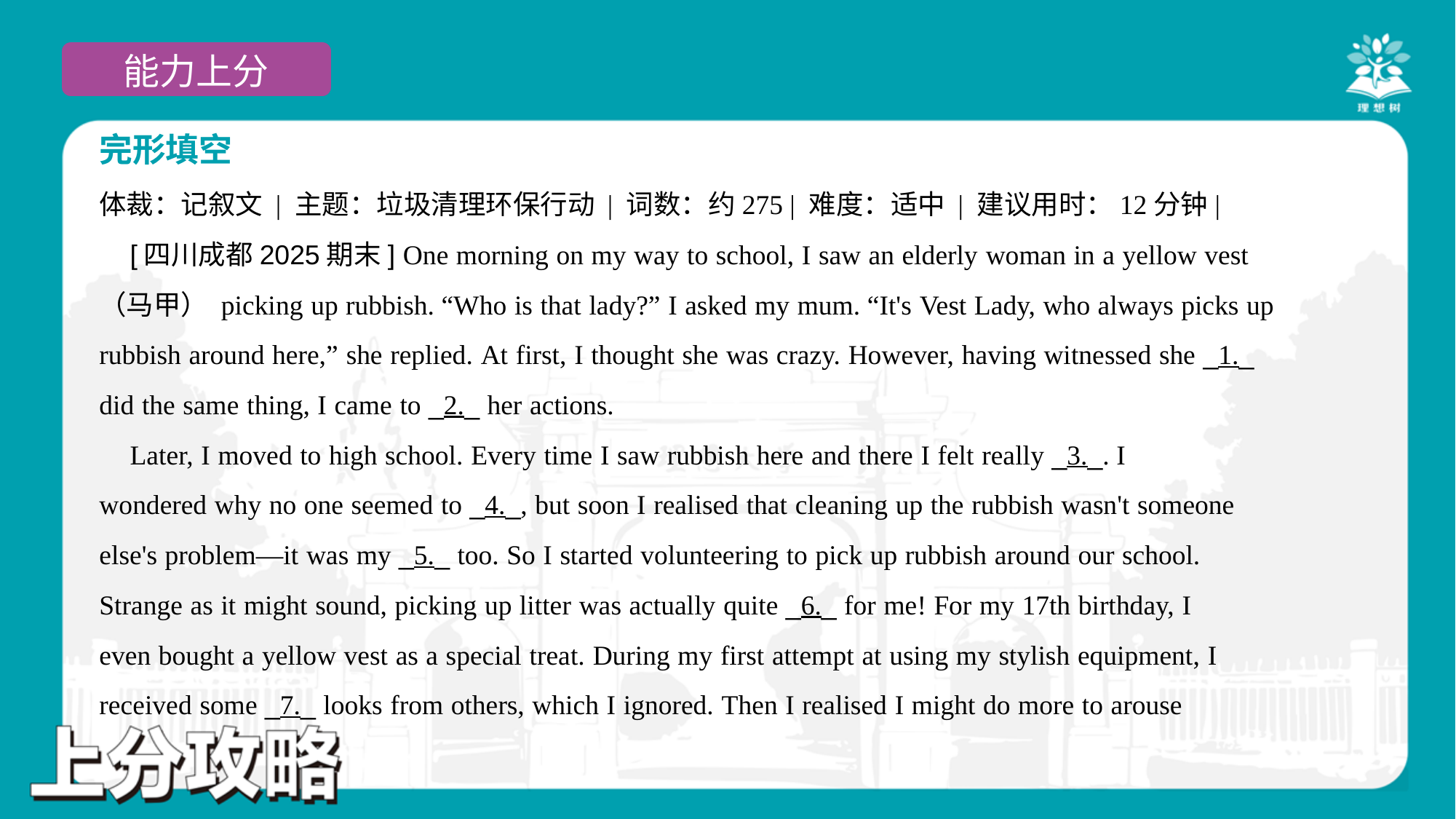

完形填空
体裁：记叙文 | 主题：垃圾清理环保行动 | 词数：约275 | 难度：适中 | 建议用时：12分钟|
    [四川成都2025期末] One morning on my way to school, I saw an elderly woman in a yellow vest
（马甲） picking up rubbish. “Who is that lady?” I asked my mum. “It's Vest Lady, who always picks up
rubbish around here,” she replied. At first, I thought she was crazy. However, having witnessed she _1._
did the same thing, I came to _2._ her actions.
    Later, I moved to high school. Every time I saw rubbish here and there I felt really _3._. I
wondered why no one seemed to _4._, but soon I realised that cleaning up the rubbish wasn't someone
else's problem—it was my _5._ too. So I started volunteering to pick up rubbish around our school.
Strange as it might sound, picking up litter was actually quite _6._ for me! For my 17th birthday, I
even bought a yellow vest as a special treat. During my first attempt at using my stylish equipment, I
received some _7._ looks from others, which I ignored. Then I realised I might do more to arouse